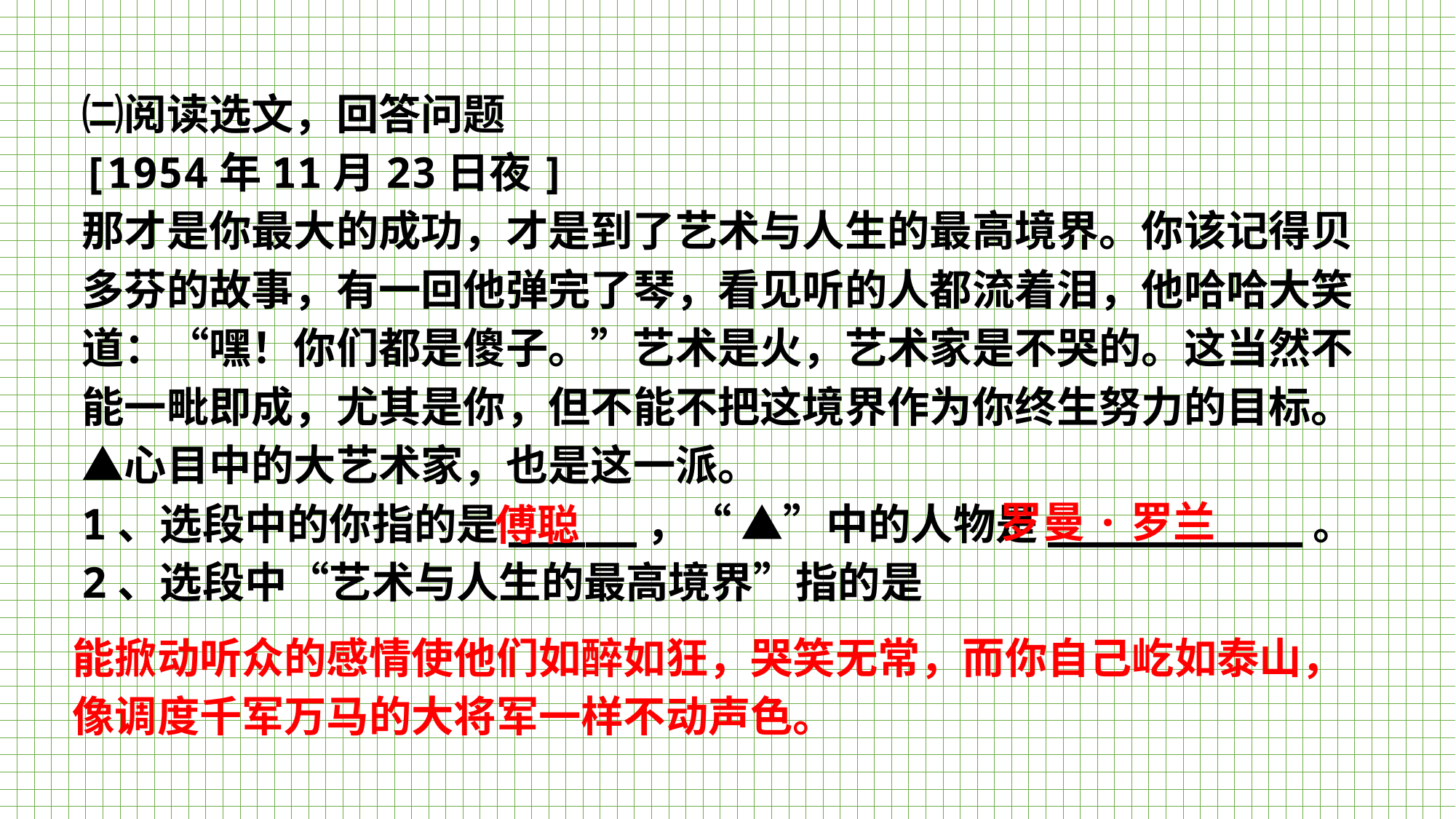

㈡阅读选文，回答问题
[1954年11月23日夜]
那才是你最大的成功，才是到了艺术与人生的最高境界。你该记得贝多芬的故事，有一回他弹完了琴，看见听的人都流着泪，他哈哈大笑道：“嘿！你们都是傻子。”艺术是火，艺术家是不哭的。这当然不能一毗即成，尤其是你，但不能不把这境界作为你终生努力的目标。▲心目中的大艺术家，也是这一派。
1、选段中的你指的是_____，“ ▲”中的人物是__________。
2、选段中“艺术与人生的最高境界”指的是
罗曼·罗兰
傅聪
能掀动听众的感情使他们如醉如狂，哭笑无常，而你自己屹如泰山，像调度千军万马的大将军一样不动声色。